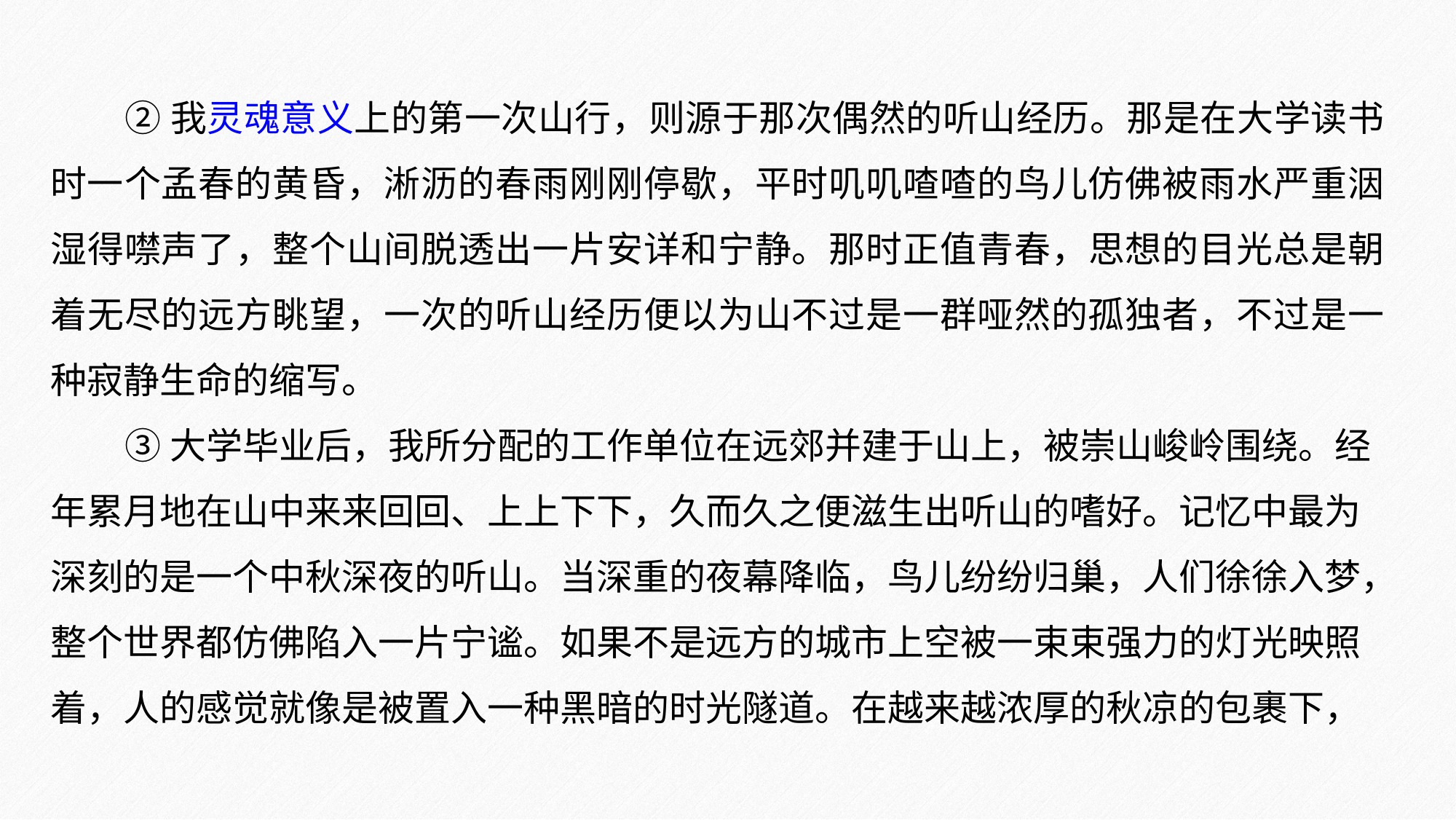

②我灵魂意义上的第一次山行，则源于那次偶然的听山经历。那是在大学读书时一个孟春的黄昏，淅沥的春雨刚刚停歇，平时叽叽喳喳的鸟儿仿佛被雨水严重洇湿得噤声了，整个山间脱透出一片安详和宁静。那时正值青春，思想的目光总是朝着无尽的远方眺望，一次的听山经历便以为山不过是一群哑然的孤独者，不过是一种寂静生命的缩写。
③大学毕业后，我所分配的工作单位在远郊并建于山上，被崇山峻岭围绕。经年累月地在山中来来回回、上上下下，久而久之便滋生出听山的嗜好。记忆中最为深刻的是一个中秋深夜的听山。当深重的夜幕降临，鸟儿纷纷归巢，人们徐徐入梦，整个世界都仿佛陷入一片宁谧。如果不是远方的城市上空被一束束强力的灯光映照着，人的感觉就像是被置入一种黑暗的时光隧道。在越来越浓厚的秋凉的包裹下，